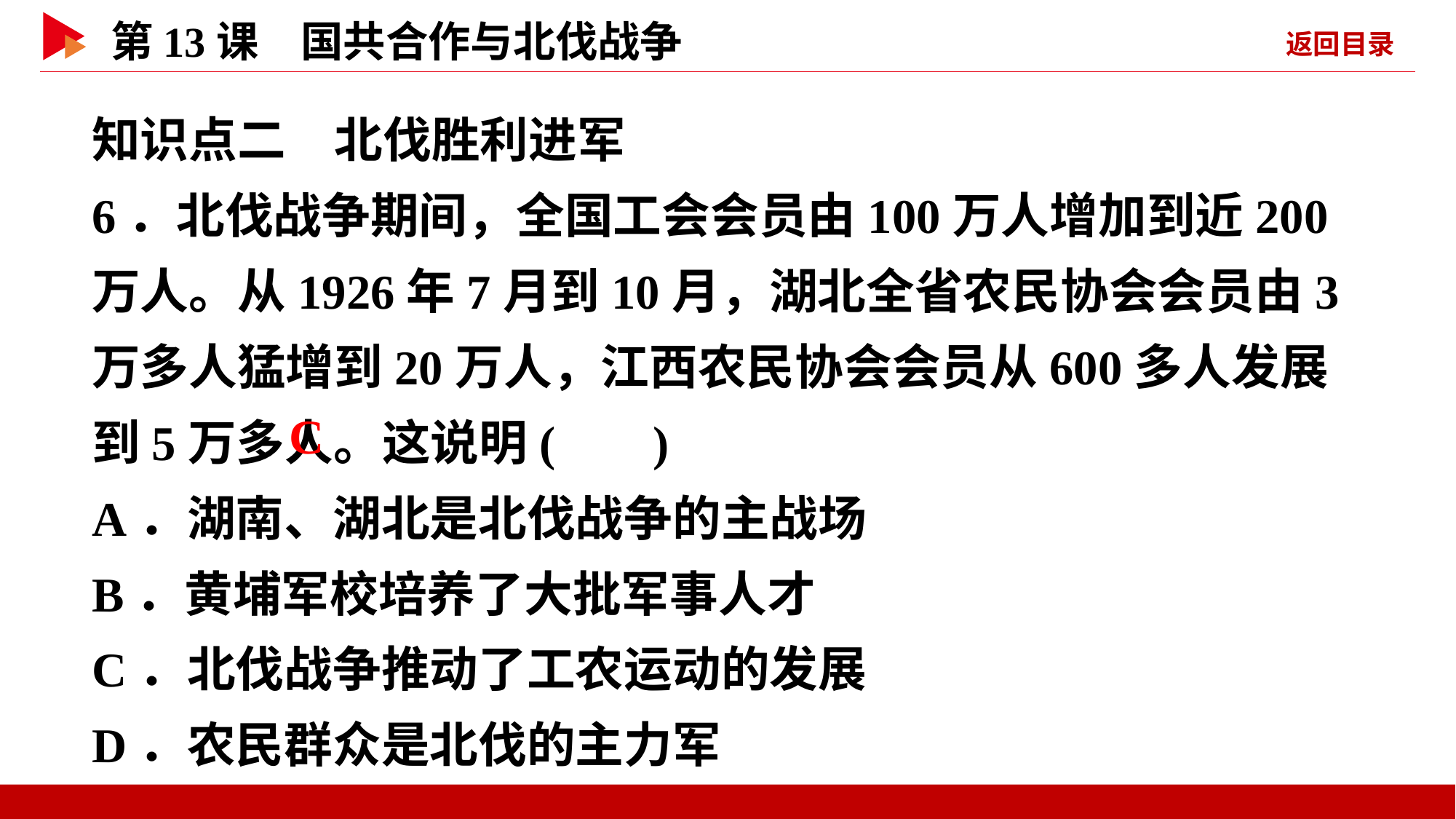

知识点二　北伐胜利进军
6．北伐战争期间，全国工会会员由100万人增加到近200万人。从1926年7月到10月，湖北全省农民协会会员由3万多人猛增到20万人，江西农民协会会员从600多人发展到5万多人。这说明(        )
A．湖南、湖北是北伐战争的主战场
B．黄埔军校培养了大批军事人才
C．北伐战争推动了工农运动的发展
D．农民群众是北伐的主力军
   C